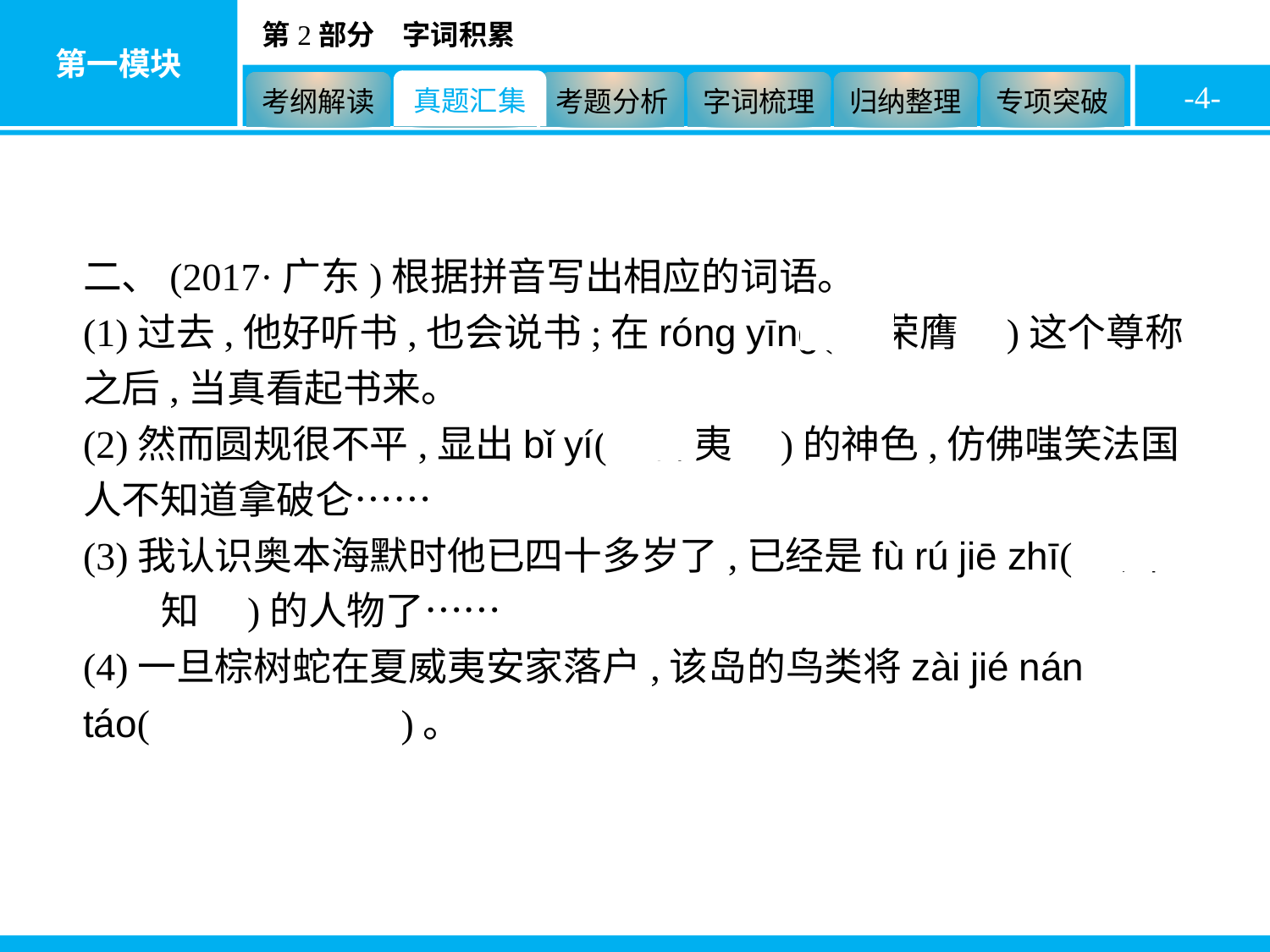

-4-
二、(2017·广东)根据拼音写出相应的词语。
(1)过去,他好听书,也会说书;在róng yīng(　荣膺　)这个尊称之后,当真看起书来。
(2)然而圆规很不平,显出bǐ yí(　鄙夷　)的神色,仿佛嗤笑法国人不知道拿破仑……
(3)我认识奥本海默时他已四十多岁了,已经是fù rú jiē zhī(　妇孺皆知　)的人物了……
(4)一旦棕树蛇在夏威夷安家落户,该岛的鸟类将zài jié nán táo(　在劫难逃　)。